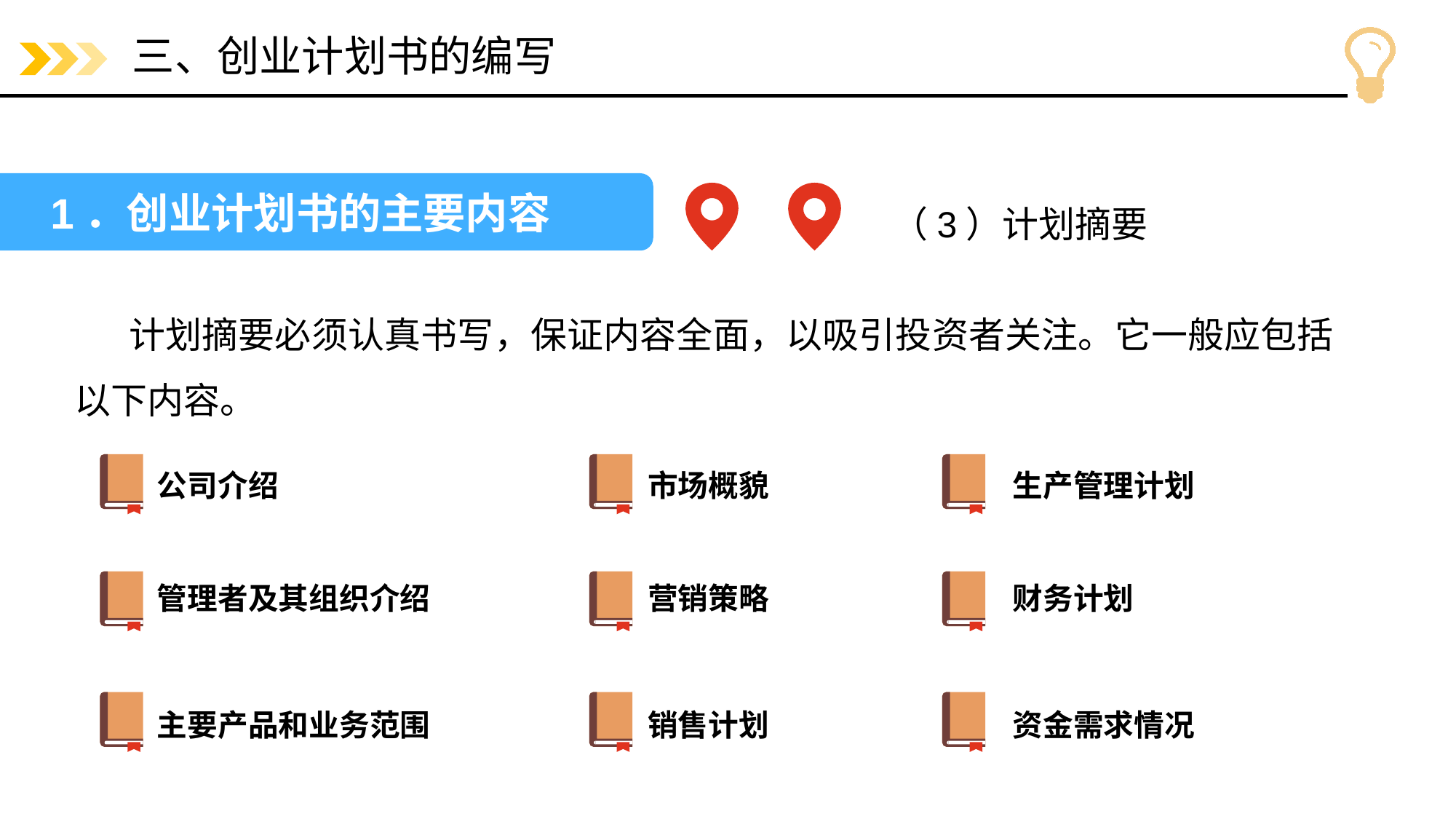

17
# 三、创业计划书的编写
1．创业计划书的主要内容
（3）计划摘要

计划摘要必须认真书写，保证内容全面，以吸引投资者关注。它一般应包括以下内容。
公司介绍
市场概貌
生产管理计划

管理者及其组织介绍
营销策略
财务计划

主要产品和业务范围
销售计划
资金需求情况